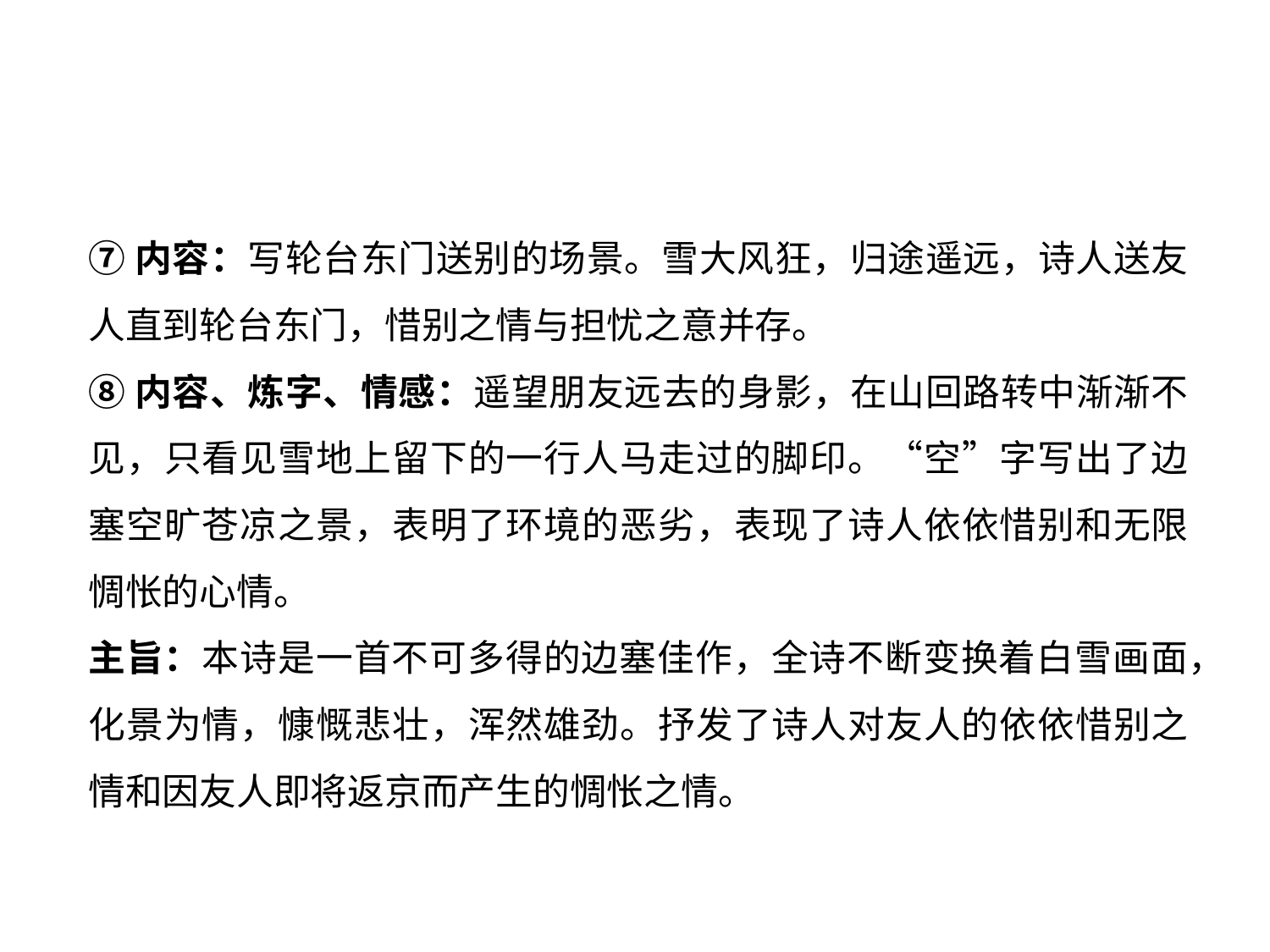

⑦内容：写轮台东门送别的场景。雪大风狂，归途遥远，诗人送友人直到轮台东门，惜别之情与担忧之意并存。
⑧内容、炼字、情感：遥望朋友远去的身影，在山回路转中渐渐不见，只看见雪地上留下的一行人马走过的脚印。“空”字写出了边塞空旷苍凉之景，表明了环境的恶劣，表现了诗人依依惜别和无限惆怅的心情。
主旨：本诗是一首不可多得的边塞佳作，全诗不断变换着白雪画面，化景为情，慷慨悲壮，浑然雄劲。抒发了诗人对友人的依依惜别之情和因友人即将返京而产生的惆怅之情。